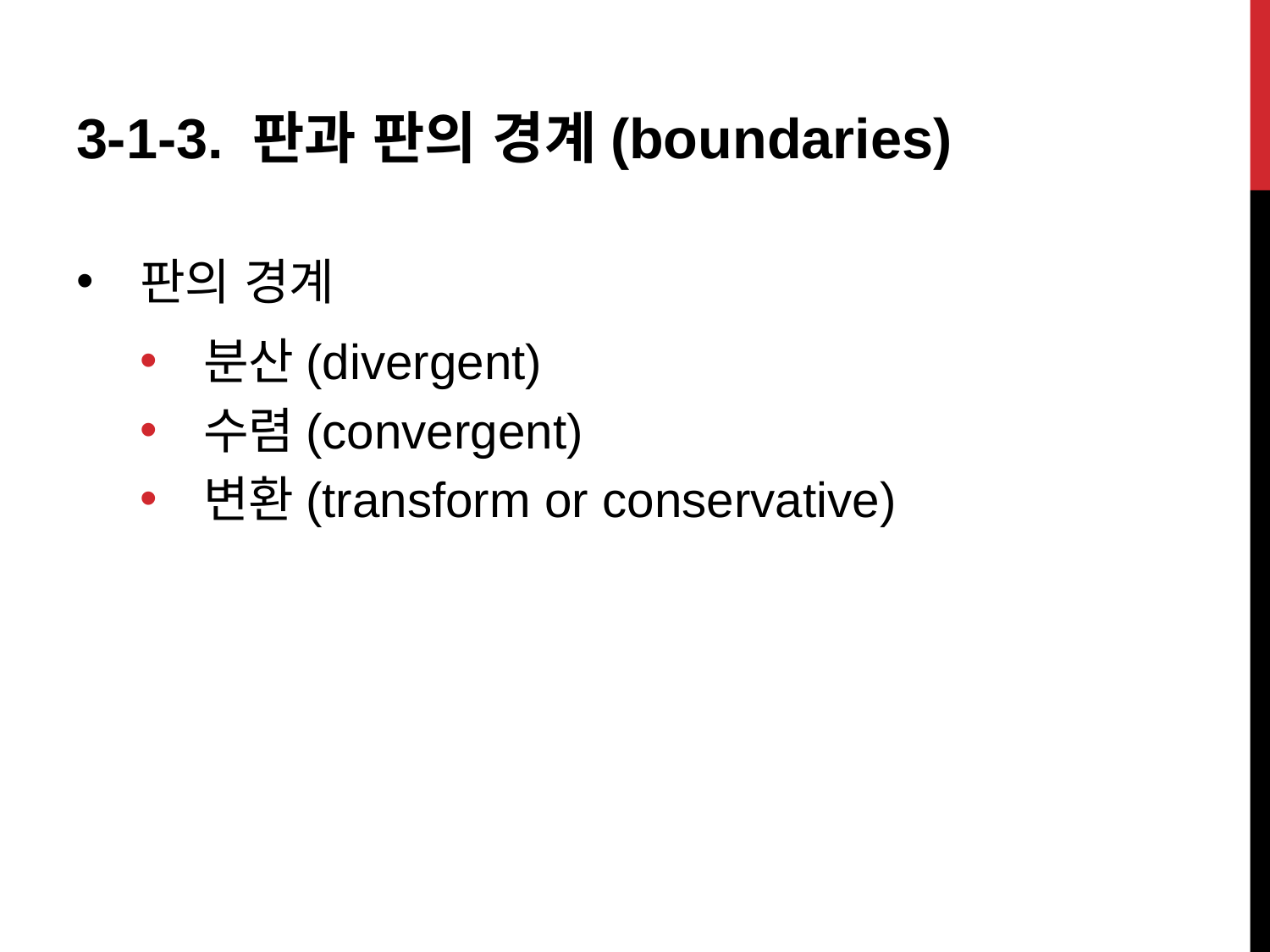

3-1-3. 판과 판의 경계(boundaries)

판의 경계
분산(divergent)
수렴(convergent)
변환(transform or conservative)